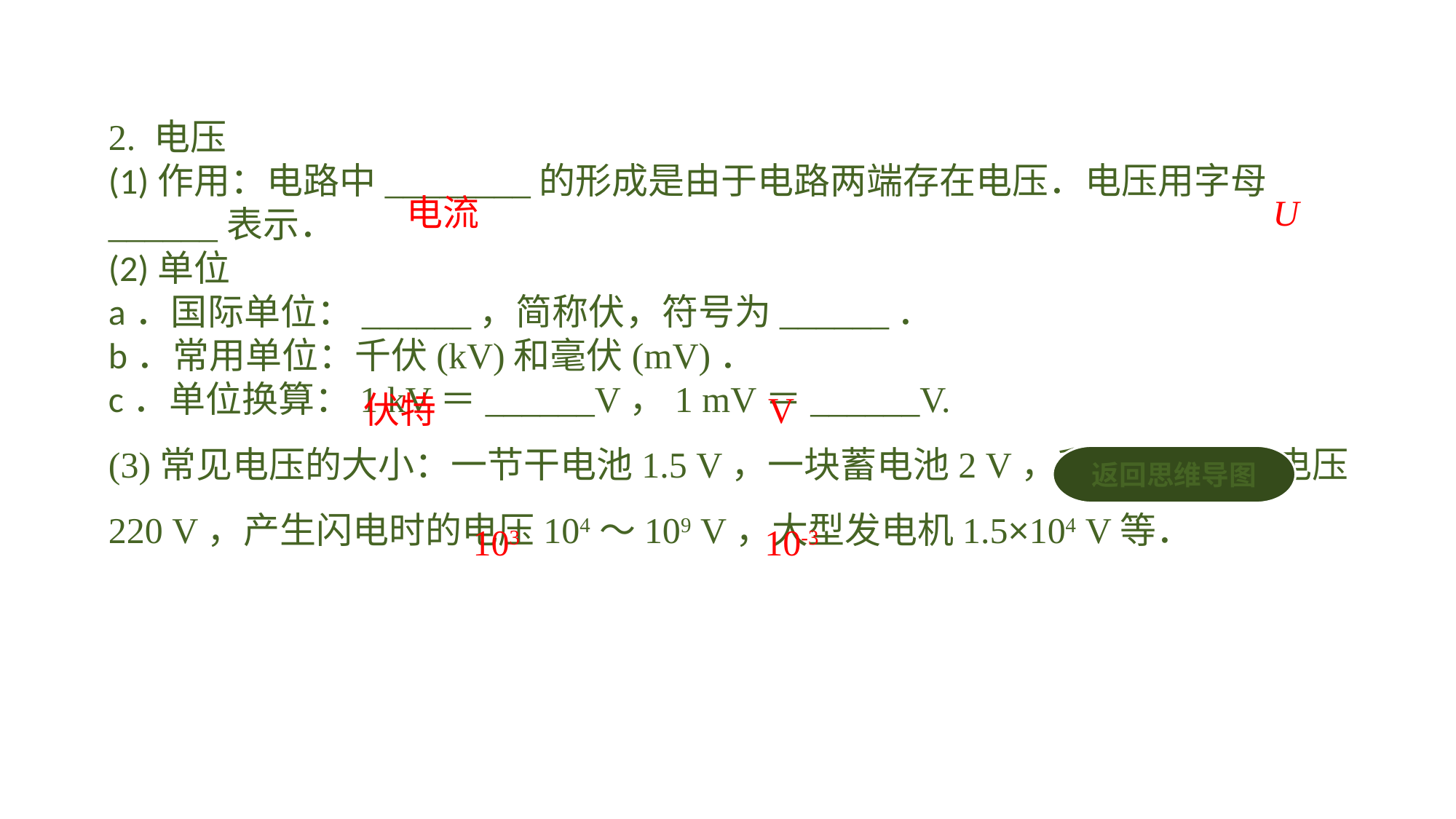

2. 电压(1)作用：电路中________的形成是由于电路两端存在电压．电压用字母______表示．(2)单位a．国际单位：______，简称伏，符号为______．b．常用单位：千伏(kV)和毫伏(mV)．c．单位换算：1 kV＝______V，1 mV＝______V.(3)常见电压的大小：一节干电池1.5 V，一块蓄电池2 V，我国家庭电路电压220 V，产生闪电时的电压104～109 V，大型发电机1.5×104 V等．
电流
U
伏特
V
返回思维导图
103
10-3